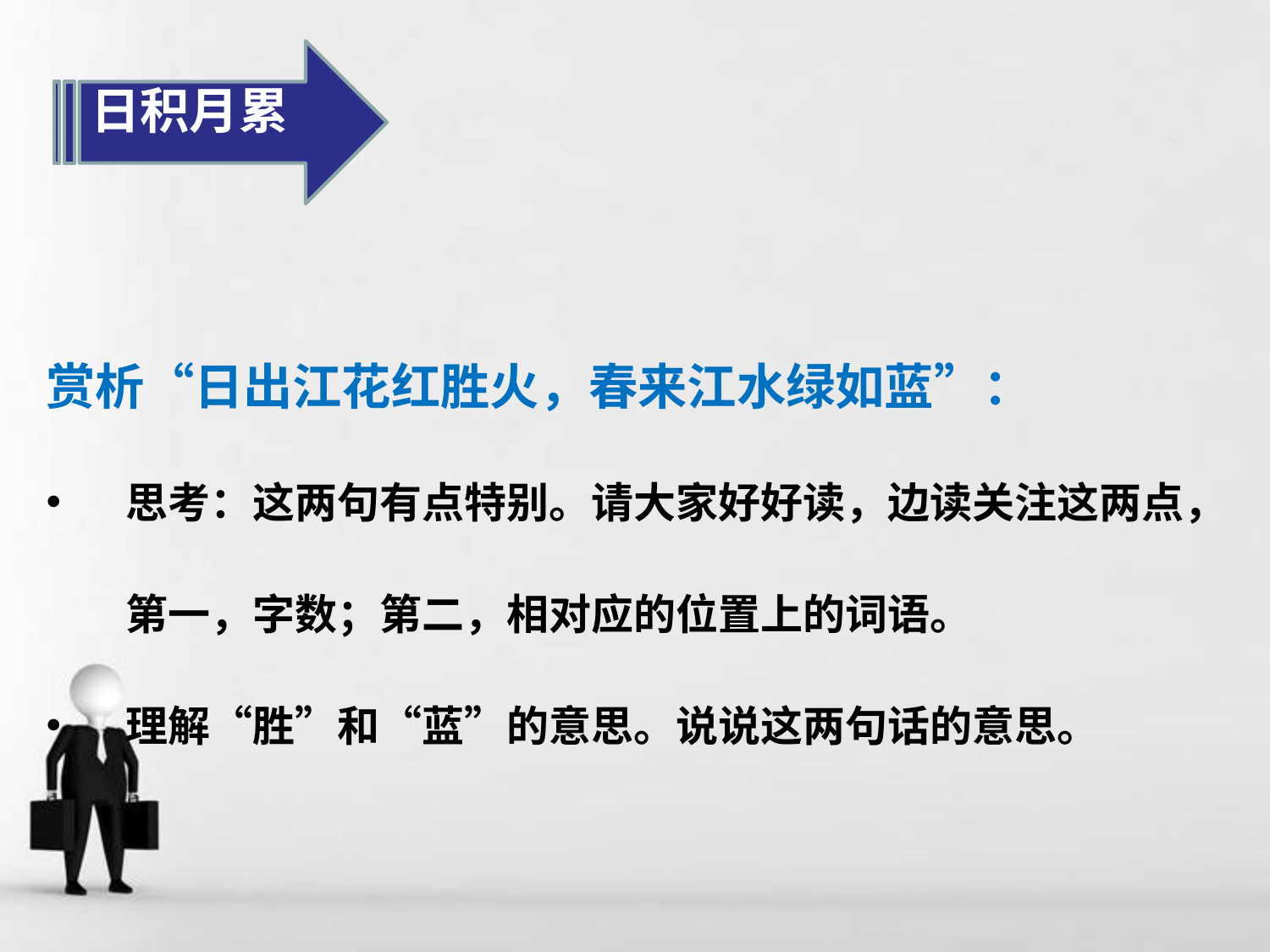

日积月累
赏析“日出江花红胜火，春来江水绿如蓝”：
思考：这两句有点特别。请大家好好读，边读关注这两点，第一，字数；第二，相对应的位置上的词语。
理解“胜”和“蓝”的意思。说说这两句话的意思。